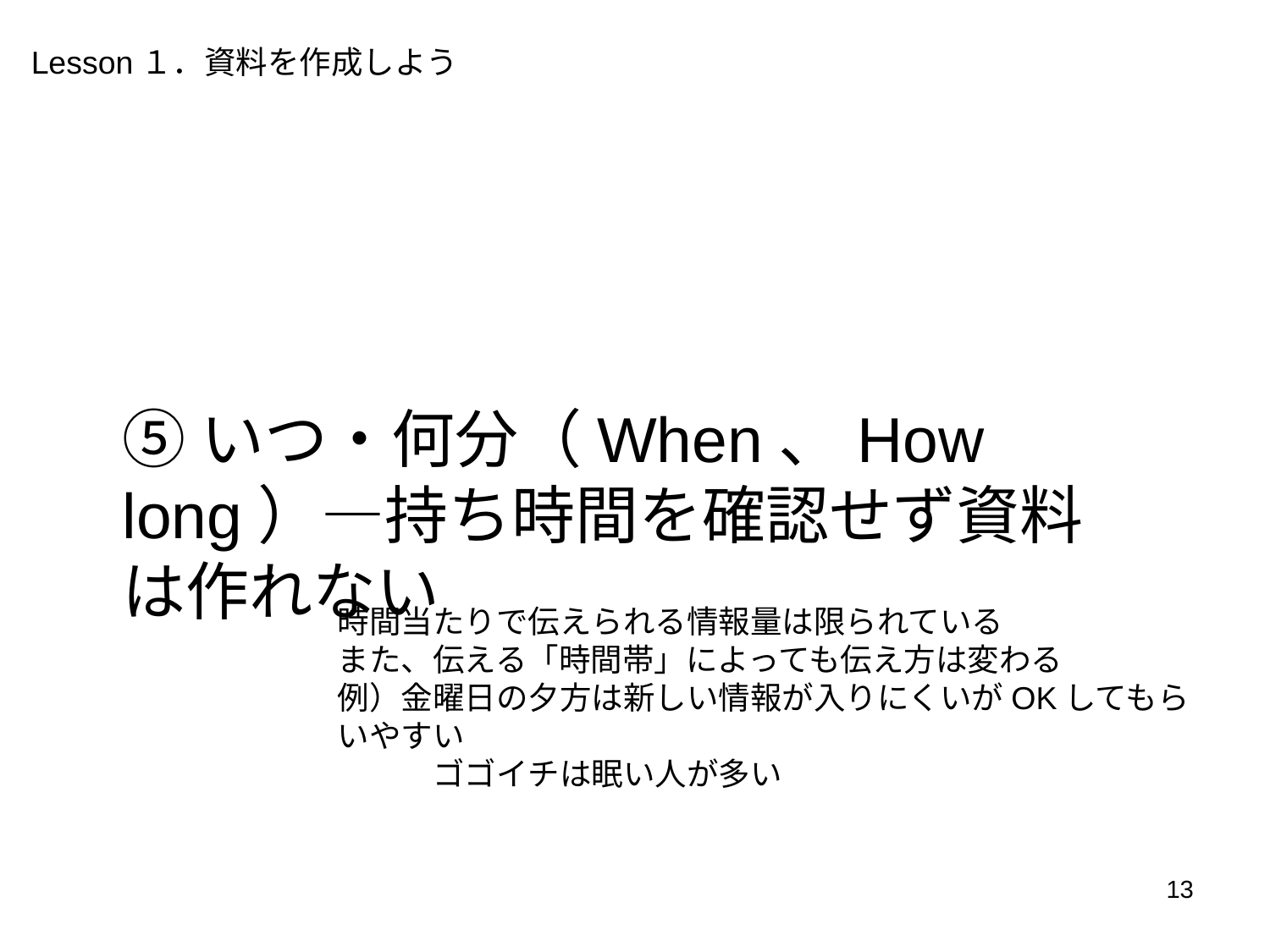

Lesson１．資料を作成しよう
⑤いつ・何分（When、How long）―持ち時間を確認せず資料は作れない
時間当たりで伝えられる情報量は限られている
また、伝える「時間帯」によっても伝え方は変わる
例）金曜日の夕方は新しい情報が入りにくいがOKしてもらいやすい
　　　ゴゴイチは眠い人が多い
13